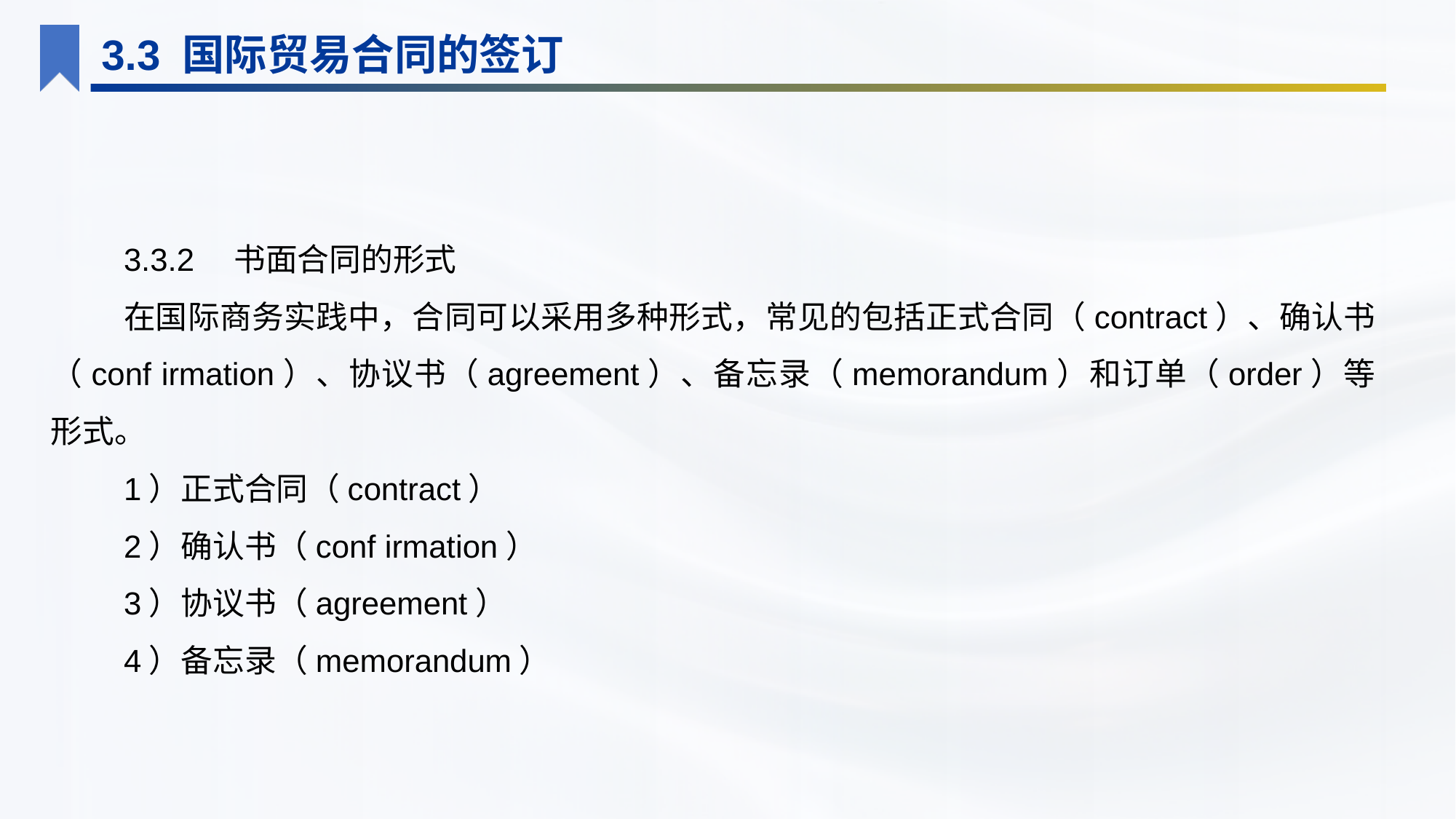

3.3 国际贸易合同的签订
3.3.2　书面合同的形式
在国际商务实践中，合同可以采用多种形式，常见的包括正式合同（contract）、确认书（conf irmation）、协议书（agreement）、备忘录（memorandum）和订单（order）等形式。
1）正式合同（contract）
2）确认书（conf irmation）
3）协议书（agreement）
4）备忘录（memorandum）